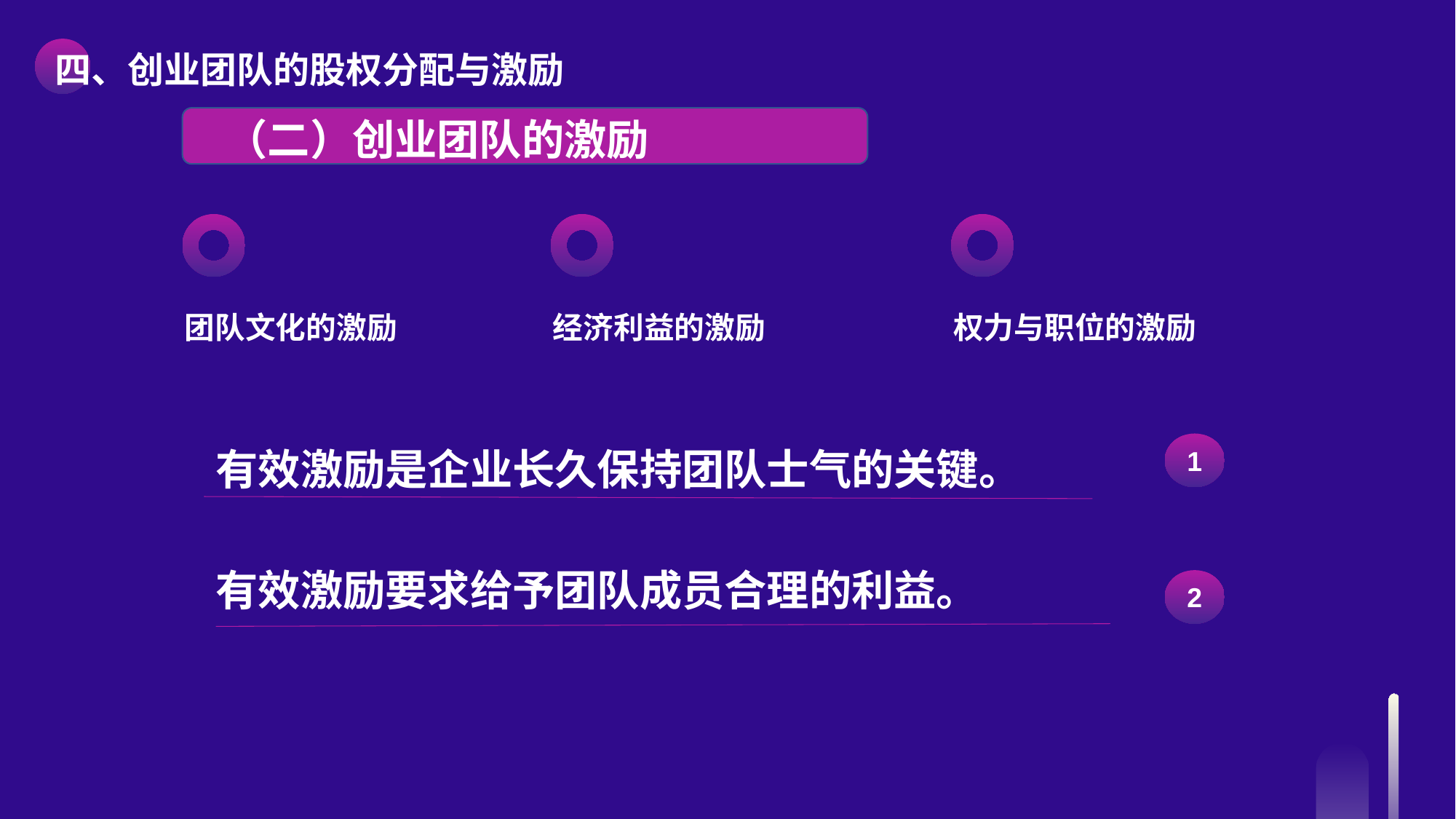

四、创业团队的股权分配与激励

 （二）创业团队的激励

团队文化的激励
经济利益的激励
权力与职位的激励
有效激励是企业长久保持团队士气的关键。

1
有效激励要求给予团队成员合理的利益。
2